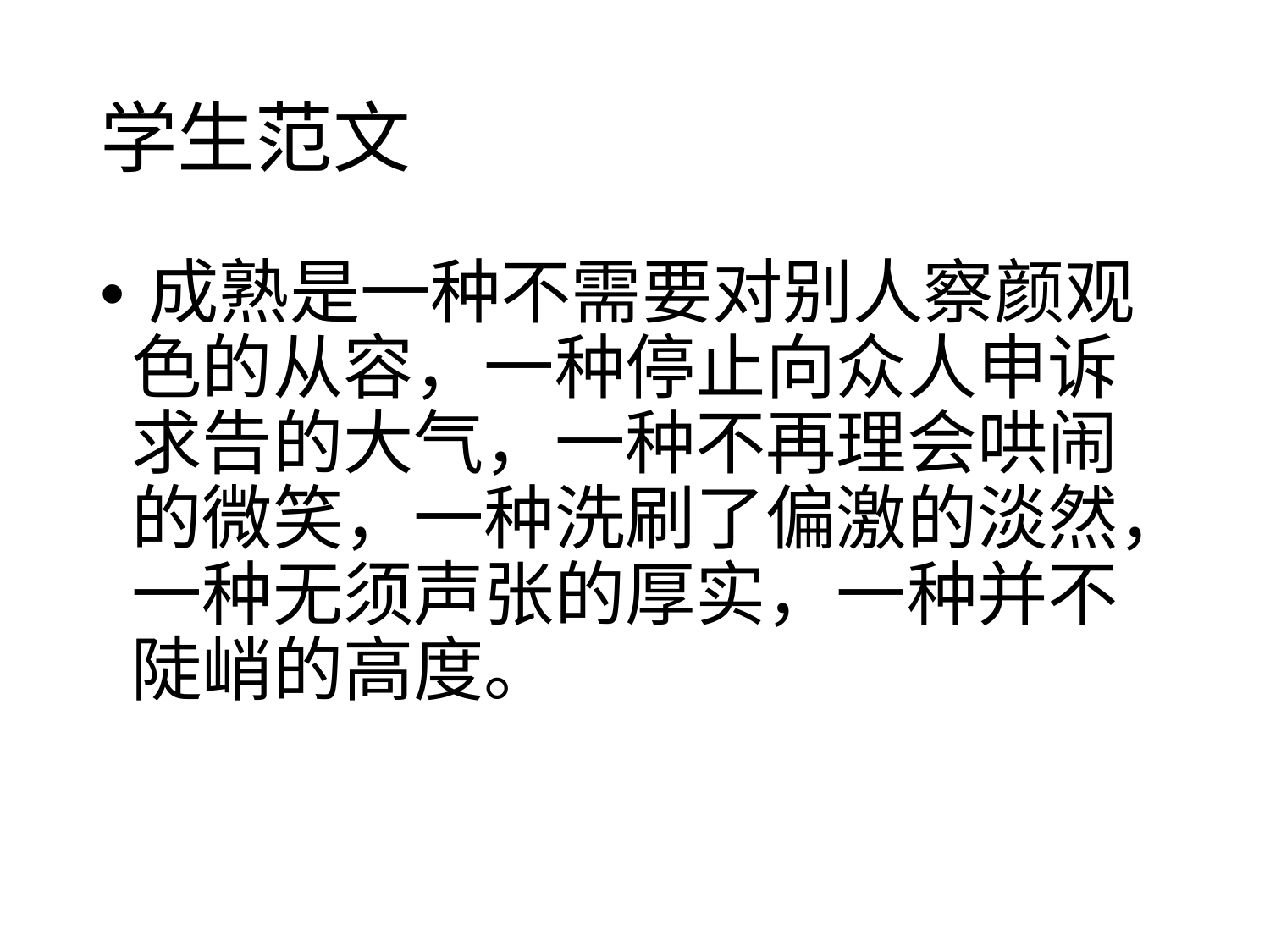

学生范文
•成熟是一种不需要对别人察颜观
色的从容，一种停止向众人申诉
求告的大气，一种不再理会哄闹
的微笑，一种洗刷了偏激的淡然，
一种无须声张的厚实，一种并不
陡峭的高度。